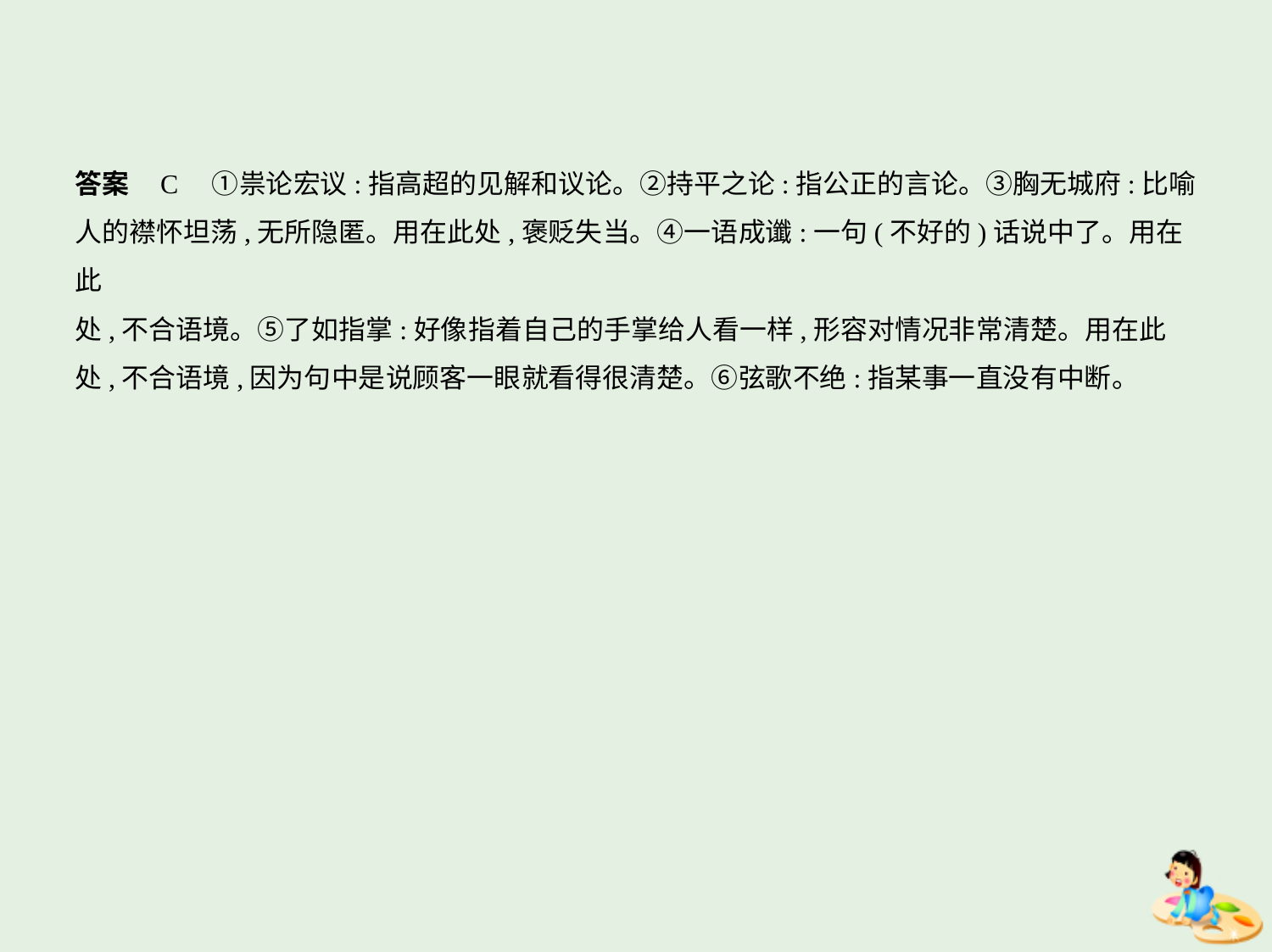

答案    C　①祟论宏议:指高超的见解和议论。②持平之论:指公正的言论。③胸无城府:比喻
人的襟怀坦荡,无所隐匿。用在此处,褒贬失当。④一语成谶:一句(不好的)话说中了。用在此
处,不合语境。⑤了如指掌:好像指着自己的手掌给人看一样,形容对情况非常清楚。用在此
处,不合语境,因为句中是说顾客一眼就看得很清楚。⑥弦歌不绝:指某事一直没有中断。